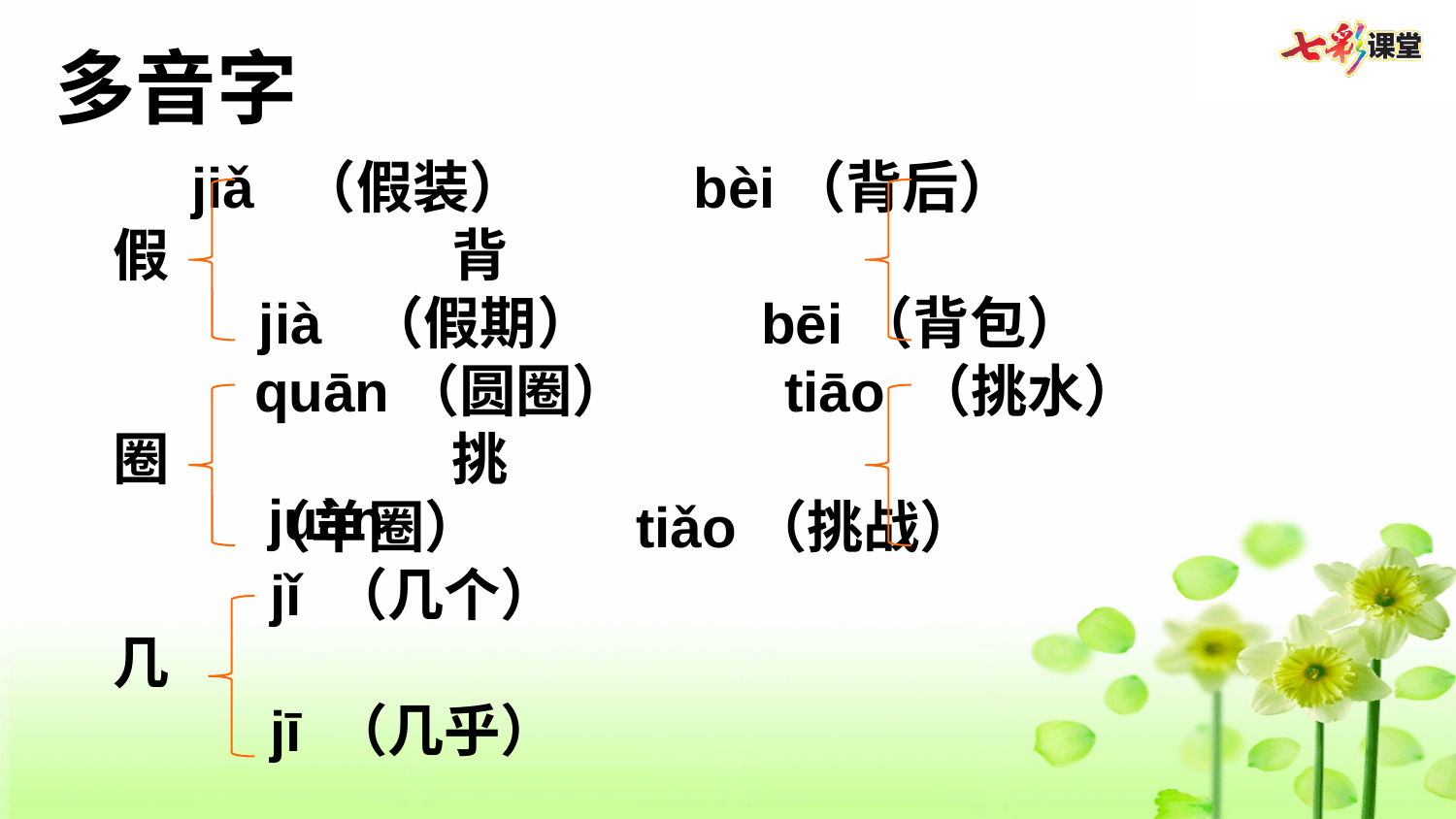

多音字
     jiǎ  （假装）            bèi（背后）
假                      背
         jià  （假期）            bēi（背包）
         quān（圆圈）           tiāo （挑水）
圈                      挑
          （羊圈）           tiǎo（挑战）
          jǐ （几个）
几
          jī （几乎）

 juàn